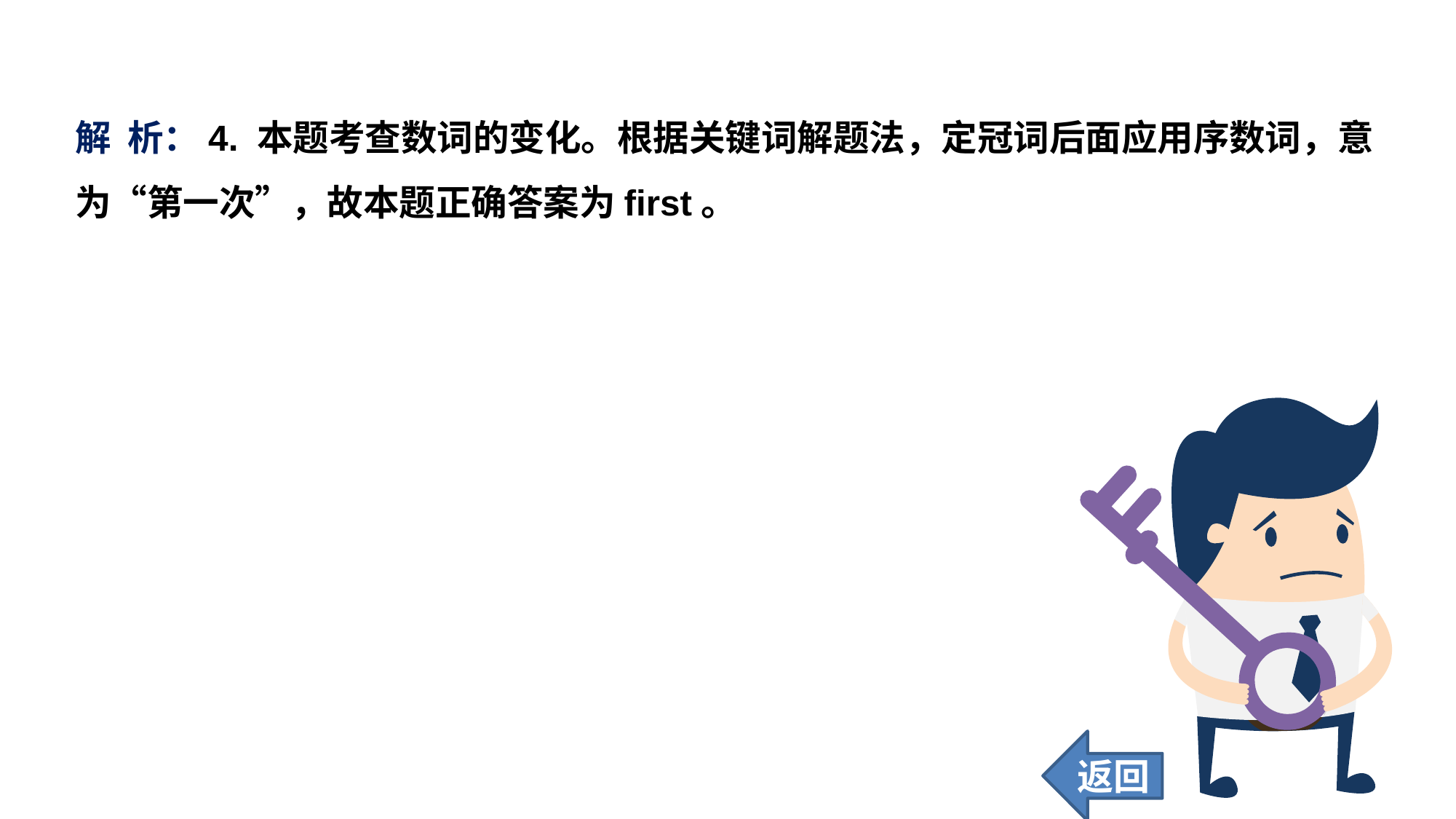

解  析：4. 本题考查数词的变化。根据关键词解题法，定冠词后面应用序数词，意为“第一次”，故本题正确答案为first。

返回
115